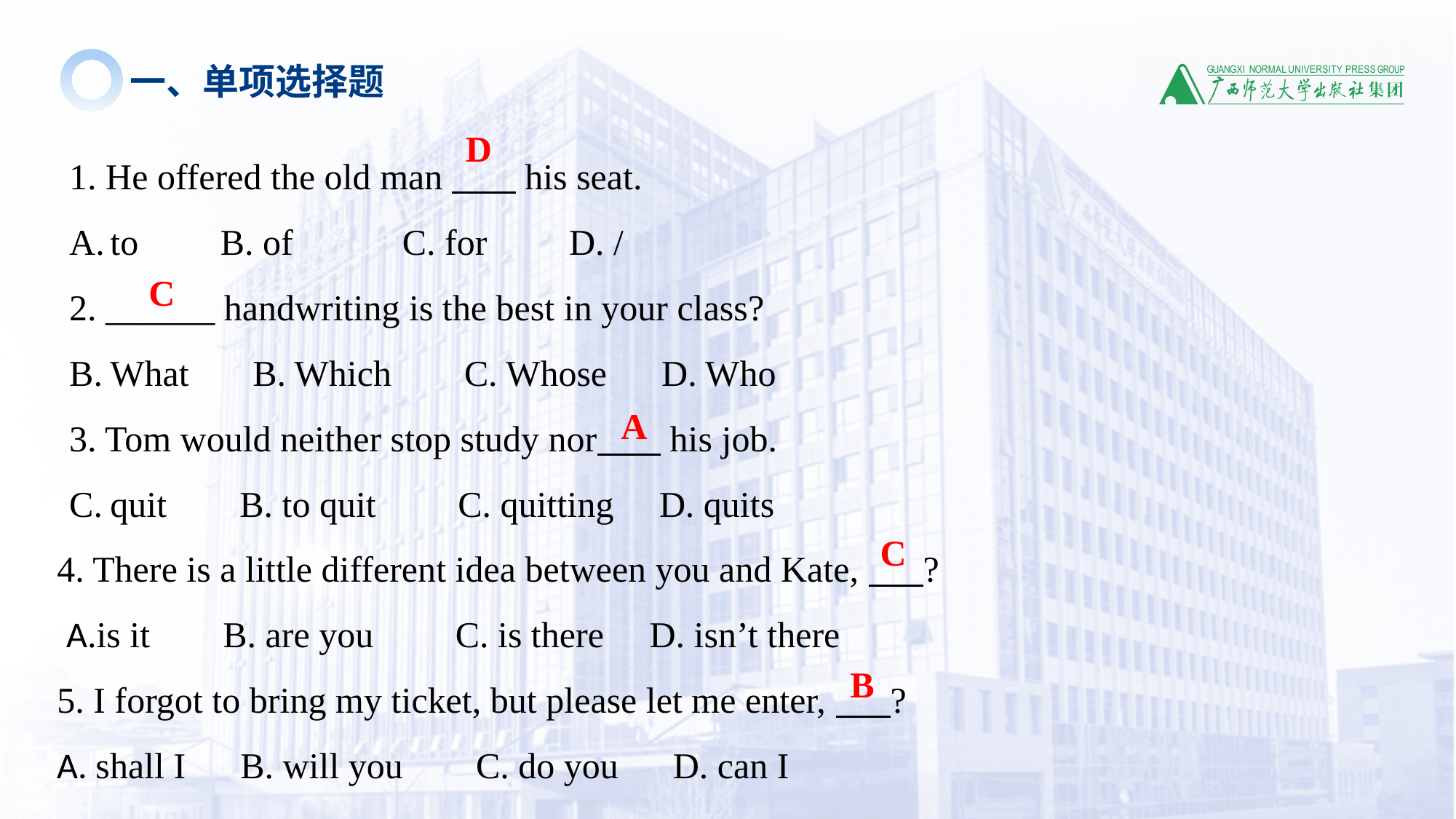

一、单项选择题
D
1. He offered the old man         his seat.
to         B. of            C. for         D. /
2. ______ handwriting is the best in your class?
What       B. Which        C. Whose      D. Who
3. Tom would neither stop study nor        his job.
quit        B. to quit         C. quitting     D. quits
C
A
4. There is a little different idea between you and Kate,       ?
 A.is it        B. are you         C. is there     D. isn’t there
5. I forgot to bring my ticket, but please let me enter,       ?
A. shall I      B. will you        C. do you      D. can I
C
B